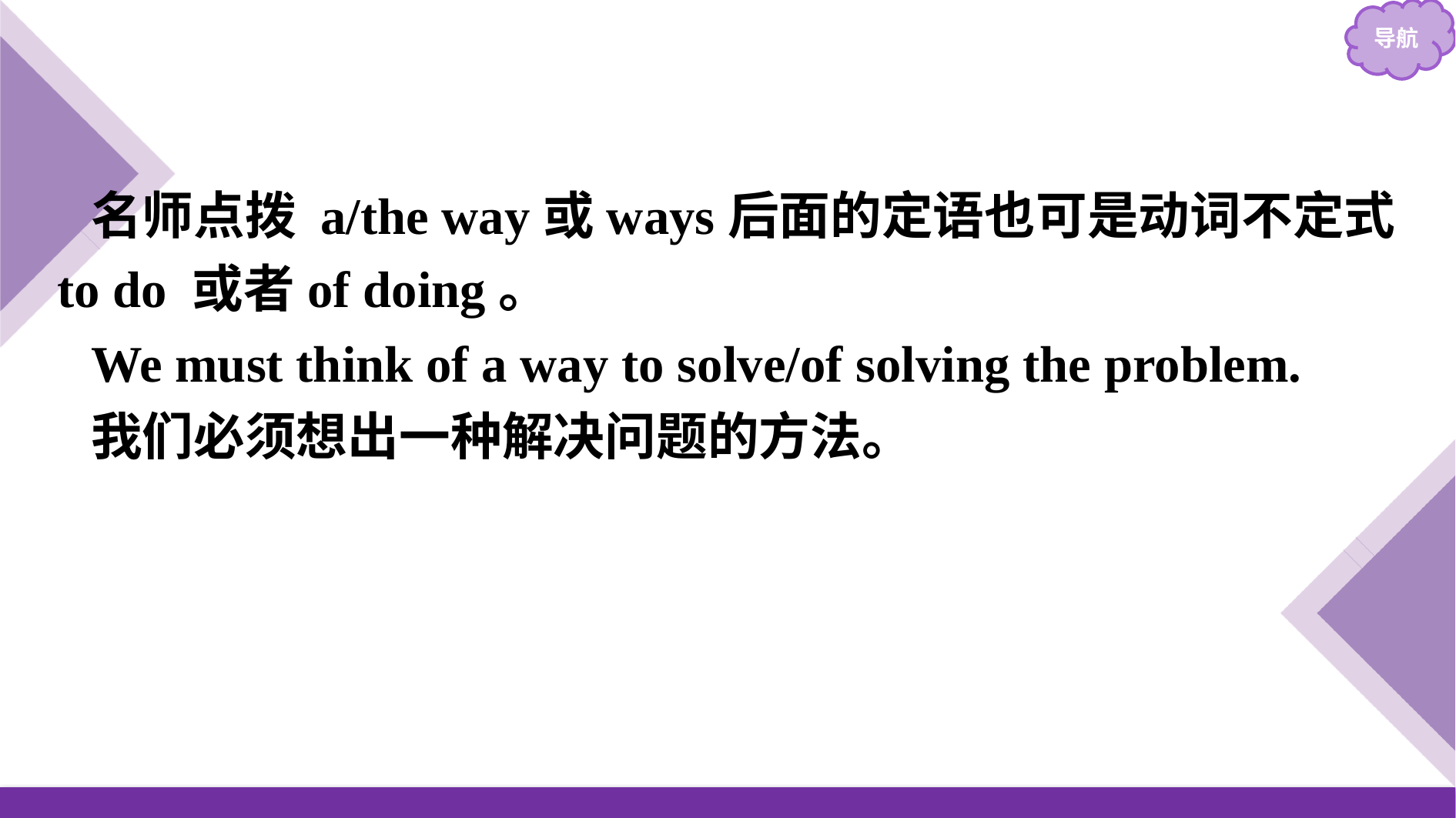

名师点拨 a/the way或ways后面的定语也可是动词不定式 to do 或者of doing。
We must think of a way to solve/of solving the problem.
我们必须想出一种解决问题的方法。